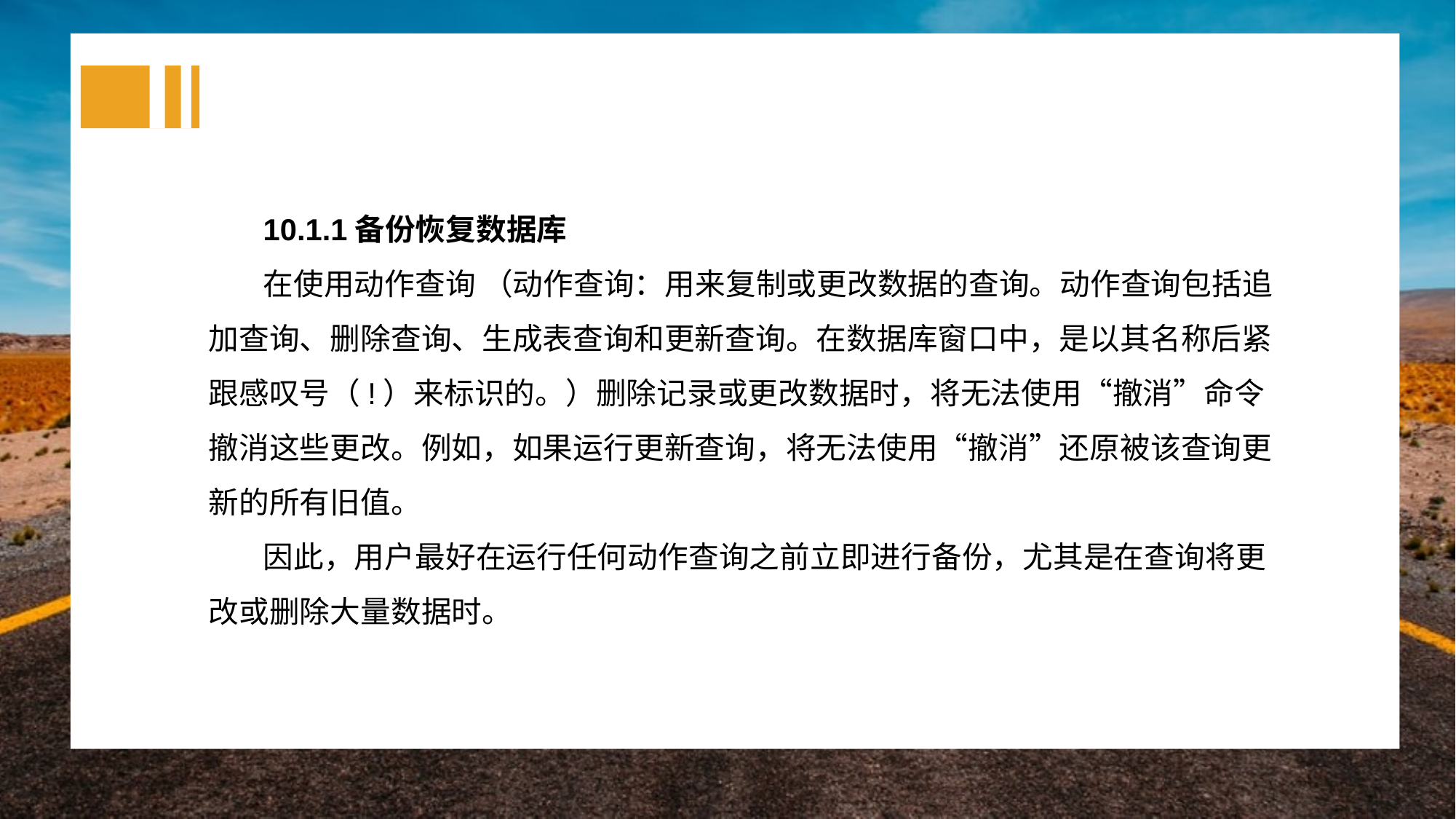

10.1.1备份恢复数据库
在使用动作查询 （动作查询：用来复制或更改数据的查询。动作查询包括追加查询、删除查询、生成表查询和更新查询。在数据库窗口中，是以其名称后紧跟感叹号（!）来标识的。）删除记录或更改数据时，将无法使用“撤消”命令撤消这些更改。例如，如果运行更新查询，将无法使用“撤消”还原被该查询更新的所有旧值。
因此，用户最好在运行任何动作查询之前立即进行备份，尤其是在查询将更改或删除大量数据时。